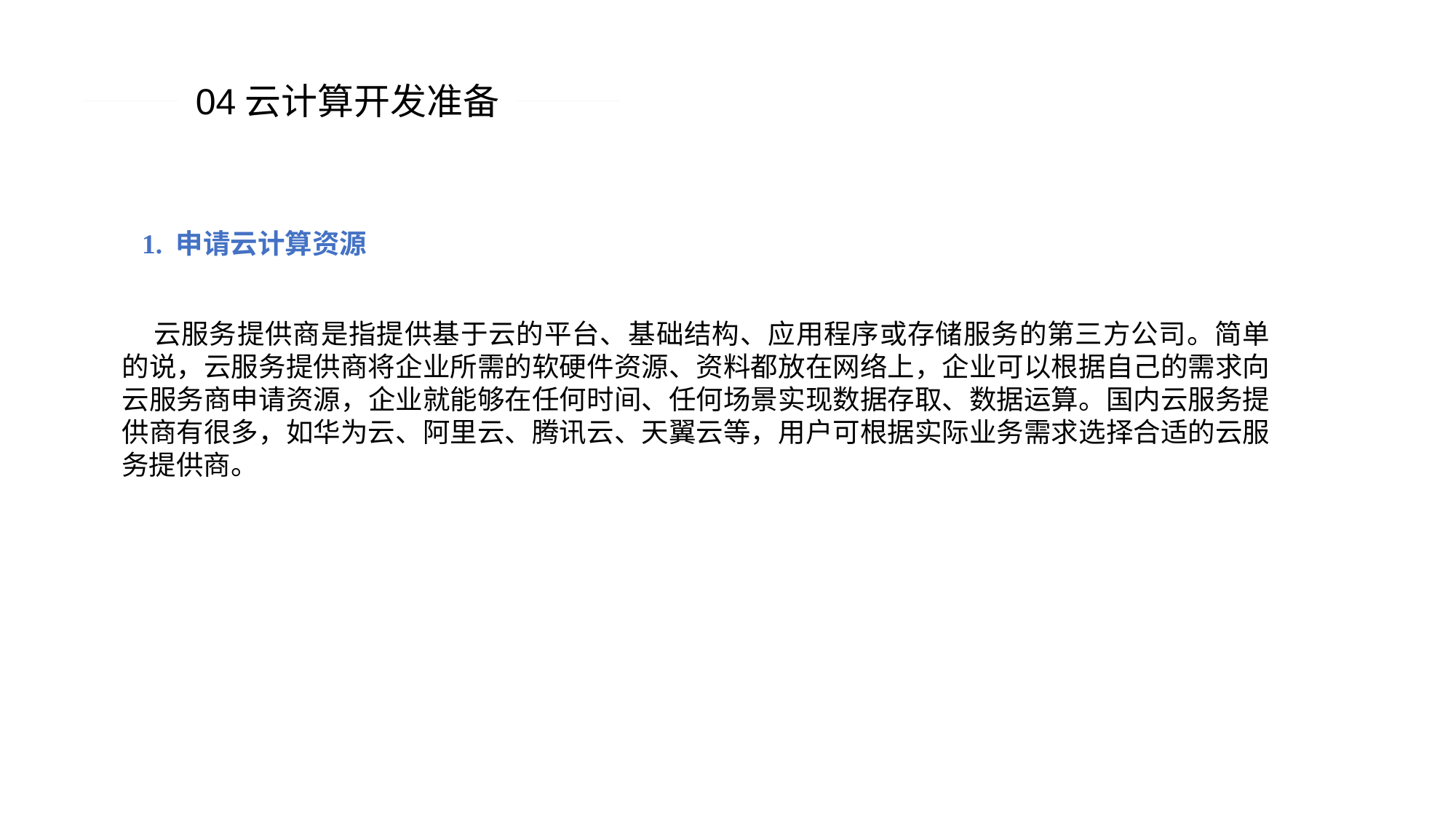

04云计算开发准备
1. 申请云计算资源
云服务提供商是指提供基于云的平台、基础结构、应用程序或存储服务的第三方公司。简单的说，云服务提供商将企业所需的软硬件资源、资料都放在网络上，企业可以根据自己的需求向云服务商申请资源，企业就能够在任何时间、任何场景实现数据存取、数据运算。国内云服务提供商有很多，如华为云、阿里云、腾讯云、天翼云等，用户可根据实际业务需求选择合适的云服务提供商。